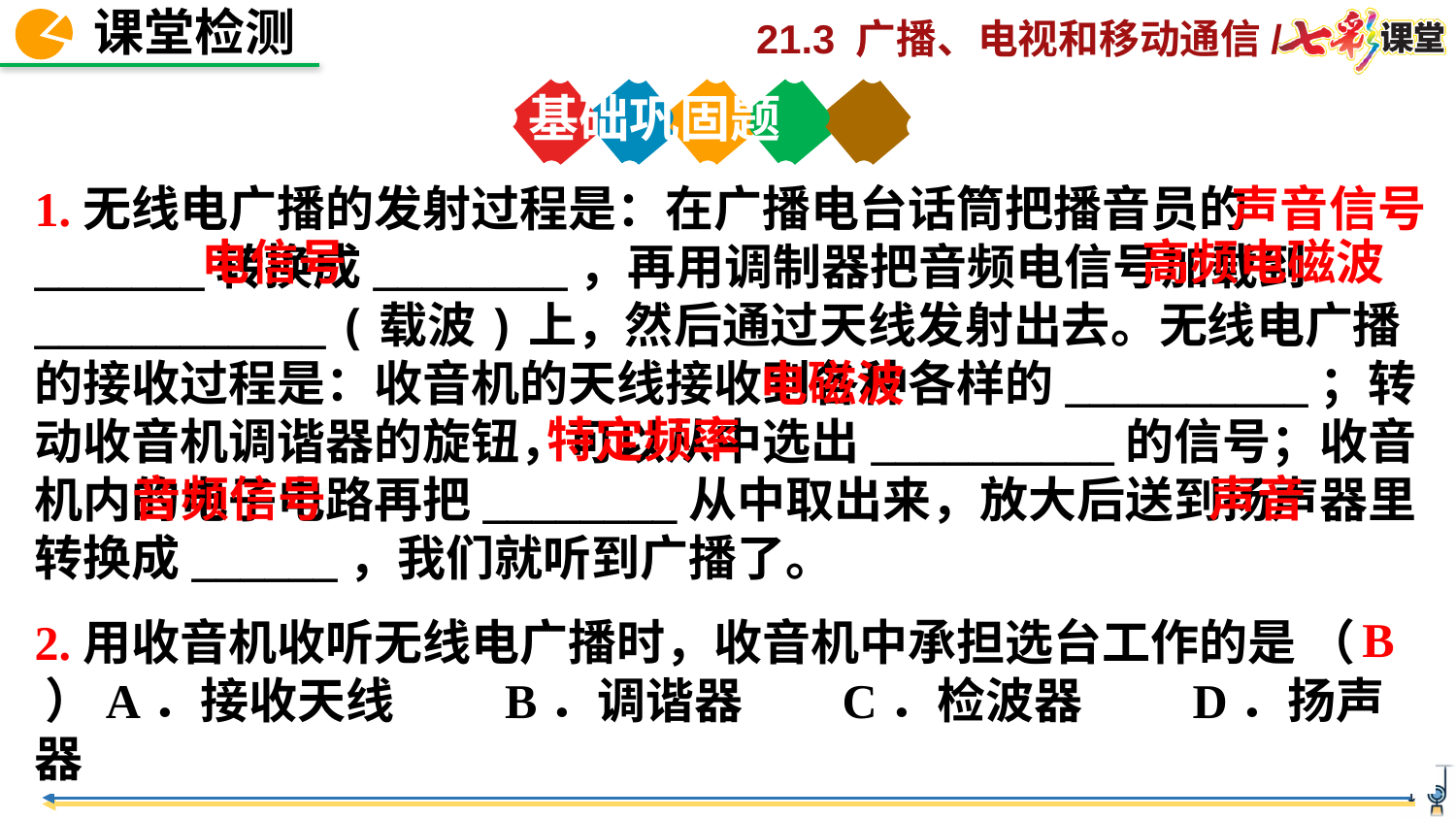

基础巩固题

声音信号
1.无线电广播的发射过程是：在广播电台话筒把播音员的_______转换成________，再用调制器把音频电信号加载到____________ (载波)上，然后通过天线发射出去。无线电广播的接收过程是：收音机的天线接收到各种各样的__________；转动收音机调谐器的旋钮，可以从中选出__________的信号；收音机内的电子电路再把________从中取出来，放大后送到扬声器里转换成______，我们就听到广播了。
电信号
高频电磁波
电磁波
特定频率
音频信号
声音
B
2.用收音机收听无线电广播时，收音机中承担选台工作的是 （    ）A．接收天线         B．调谐器        C．检波器         D．扬声器